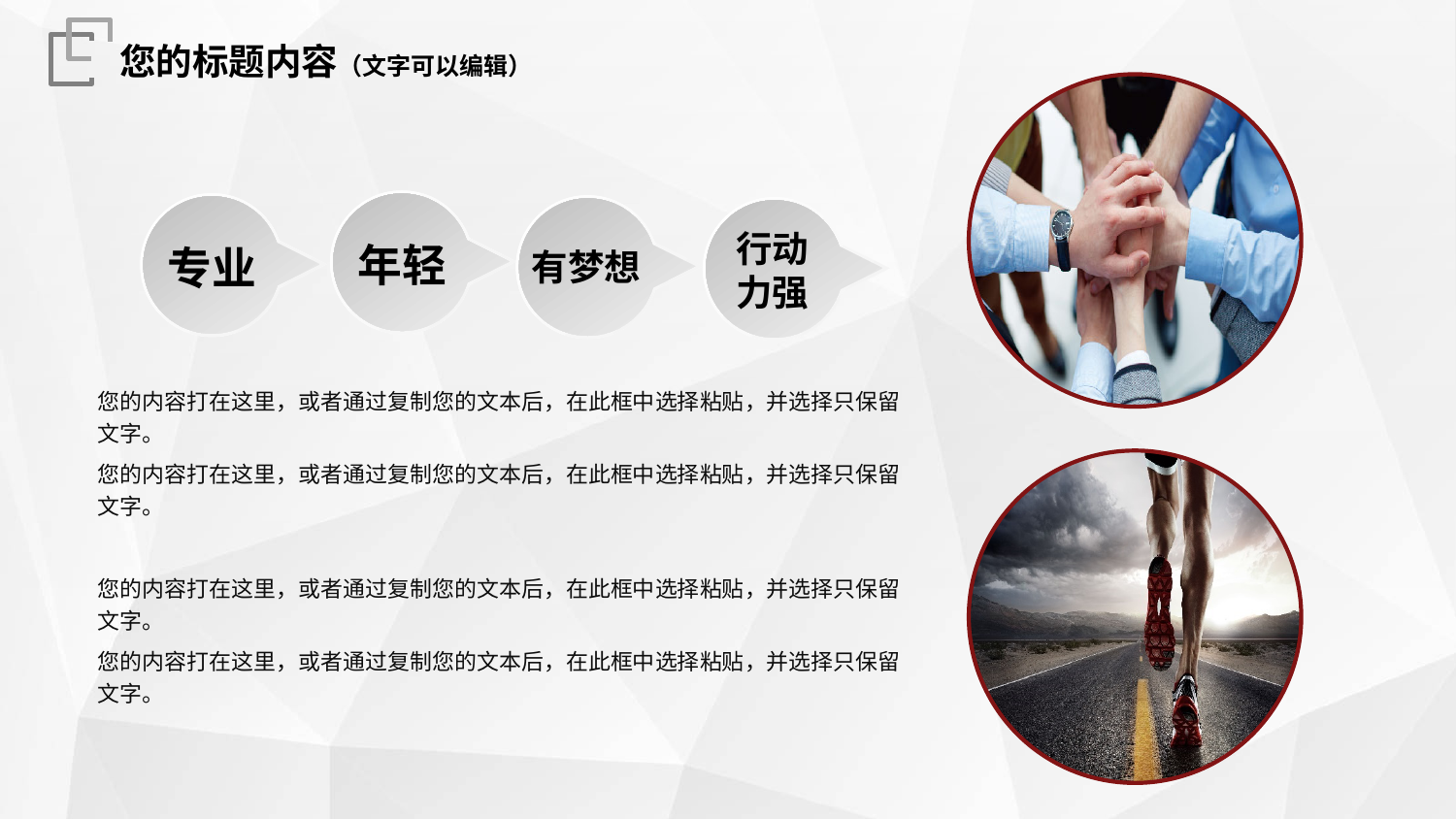

您的标题内容（文字可以编辑）

年轻

专业

有梦想

行动力强
您的内容打在这里，或者通过复制您的文本后，在此框中选择粘贴，并选择只保留文字。
您的内容打在这里，或者通过复制您的文本后，在此框中选择粘贴，并选择只保留文字。

您的内容打在这里，或者通过复制您的文本后，在此框中选择粘贴，并选择只保留文字。
您的内容打在这里，或者通过复制您的文本后，在此框中选择粘贴，并选择只保留文字。